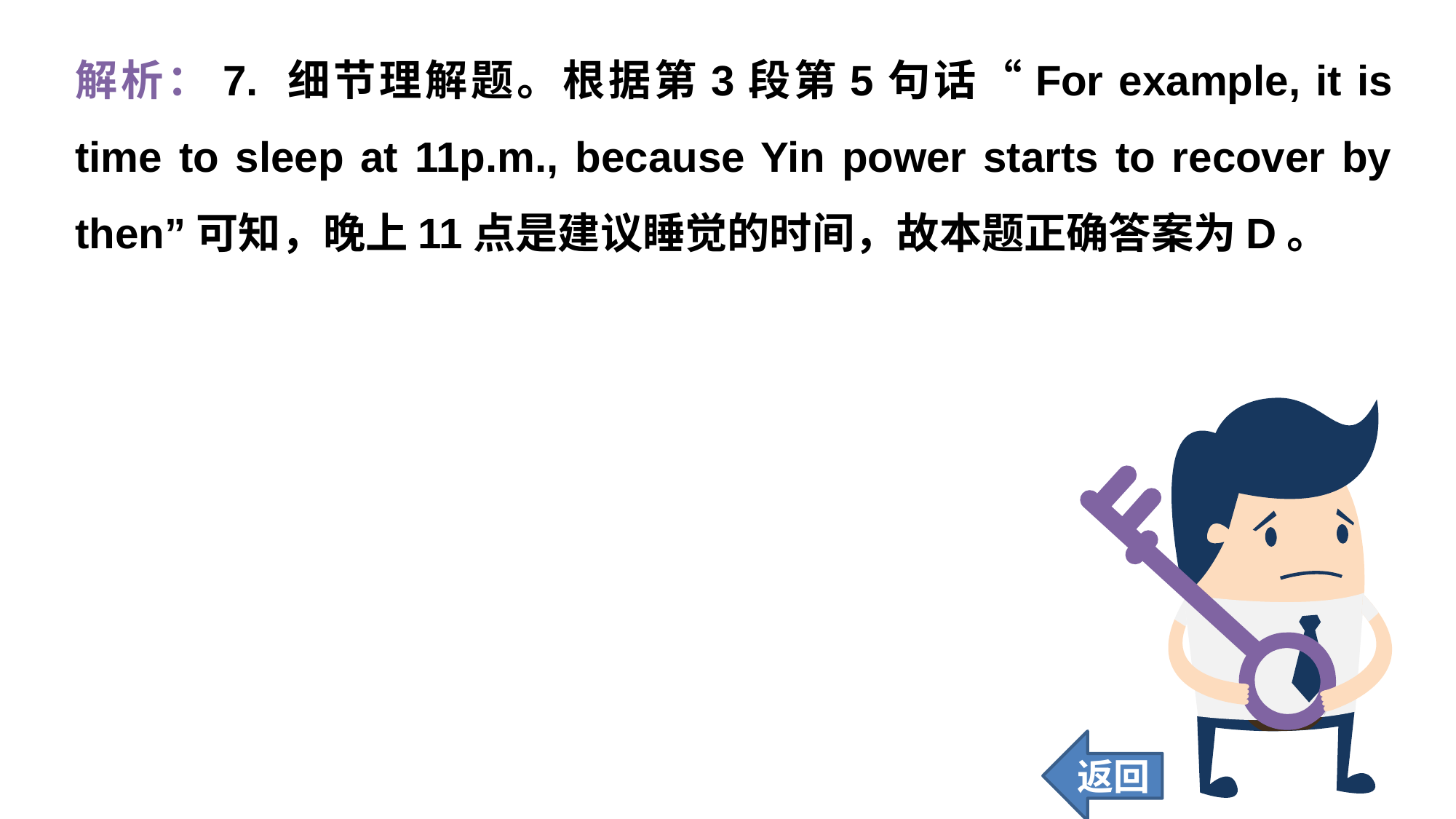

解析：7. 细节理解题。根据第3段第5句话“For example, it is time to sleep at 11p.m., because Yin power starts to recover by then”可知，晚上11点是建议睡觉的时间，故本题正确答案为D。

返回
300